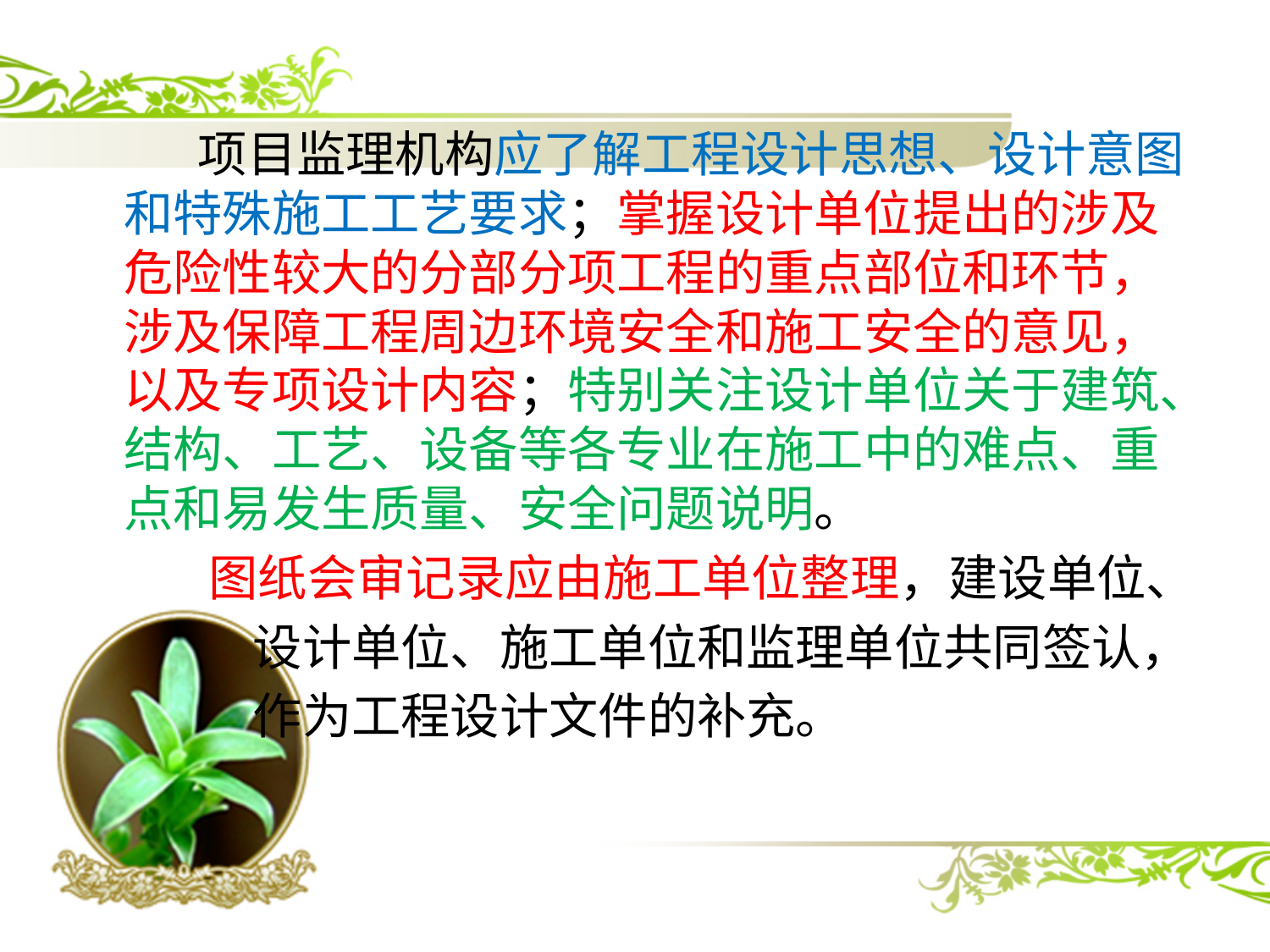

项目监理机构应了解工程设计思想、设计意图和特殊施工工艺要求；掌握设计单位提出的涉及危险性较大的分部分项工程的重点部位和环节，涉及保障工程周边环境安全和施工安全的意见，以及专项设计内容；特别关注设计单位关于建筑、结构、工艺、设备等各专业在施工中的难点、重点和易发生质量、安全问题说明。
           图纸会审记录应由施工单位整理，建设单位、
               设计单位、施工单位和监理单位共同签认，
               作为工程设计文件的补充。